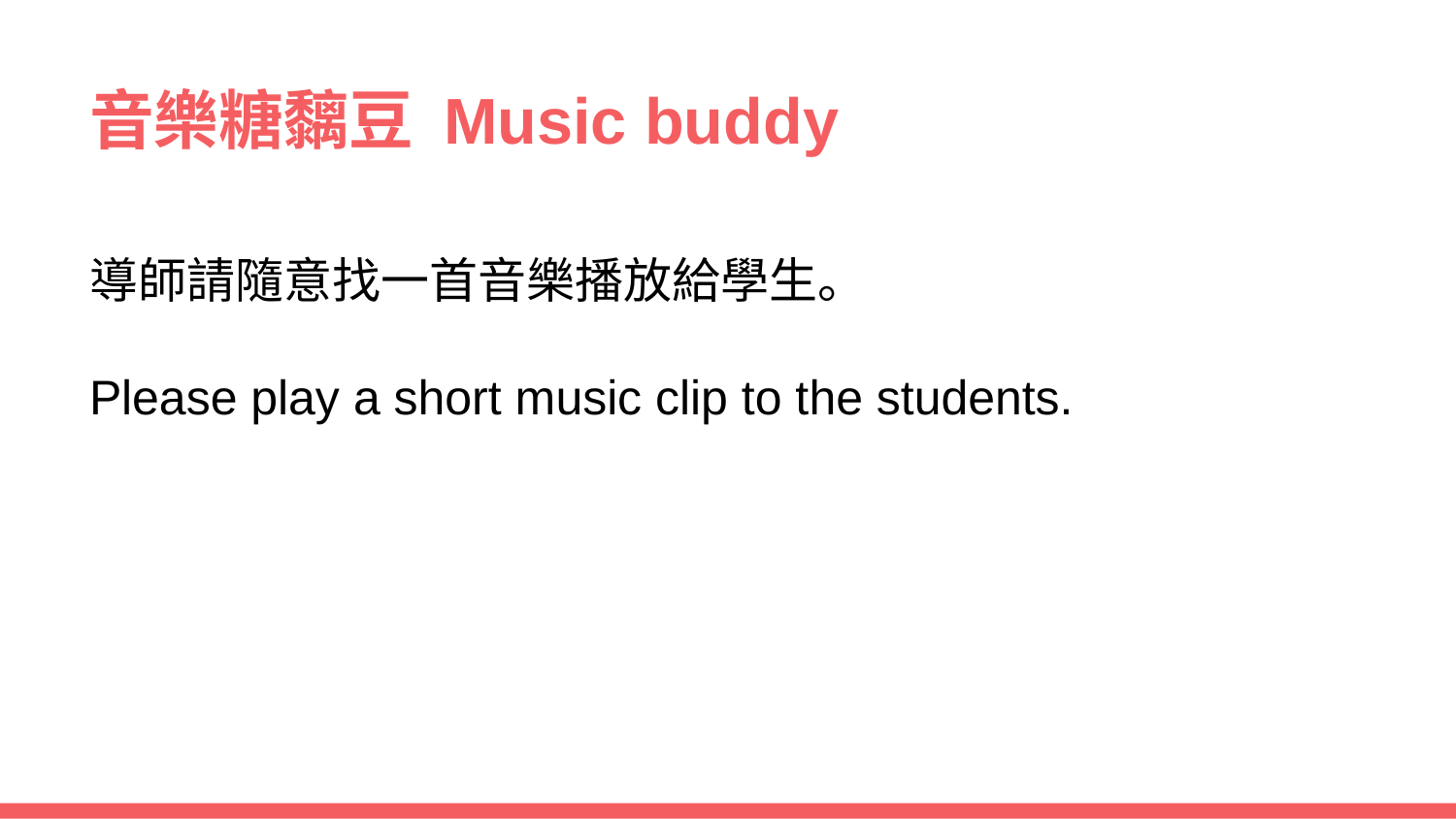

# 音樂糖黐豆 Music buddy
導師請隨意找一首音樂播放給學生。

Please play a short music clip to the students.